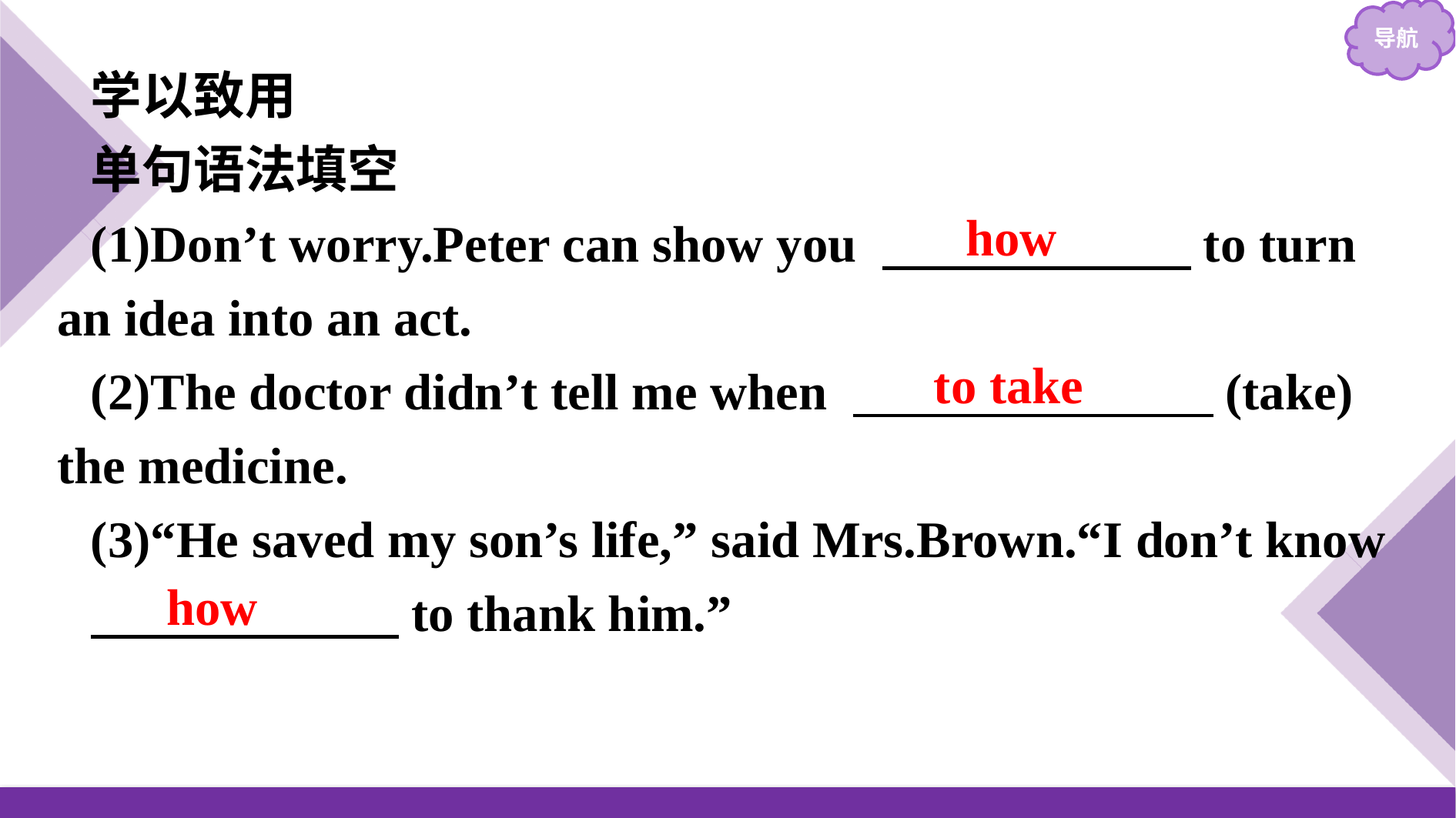

学以致用
单句语法填空
(1)Don’t worry.Peter can show you 　　　　　　to turn an idea into an act.
(2)The doctor didn’t tell me when 　　　　　　　(take) the medicine.
(3)“He saved my son’s life,” said Mrs.Brown.“I don’t know
　　　　　　to thank him.”
how
to take
how